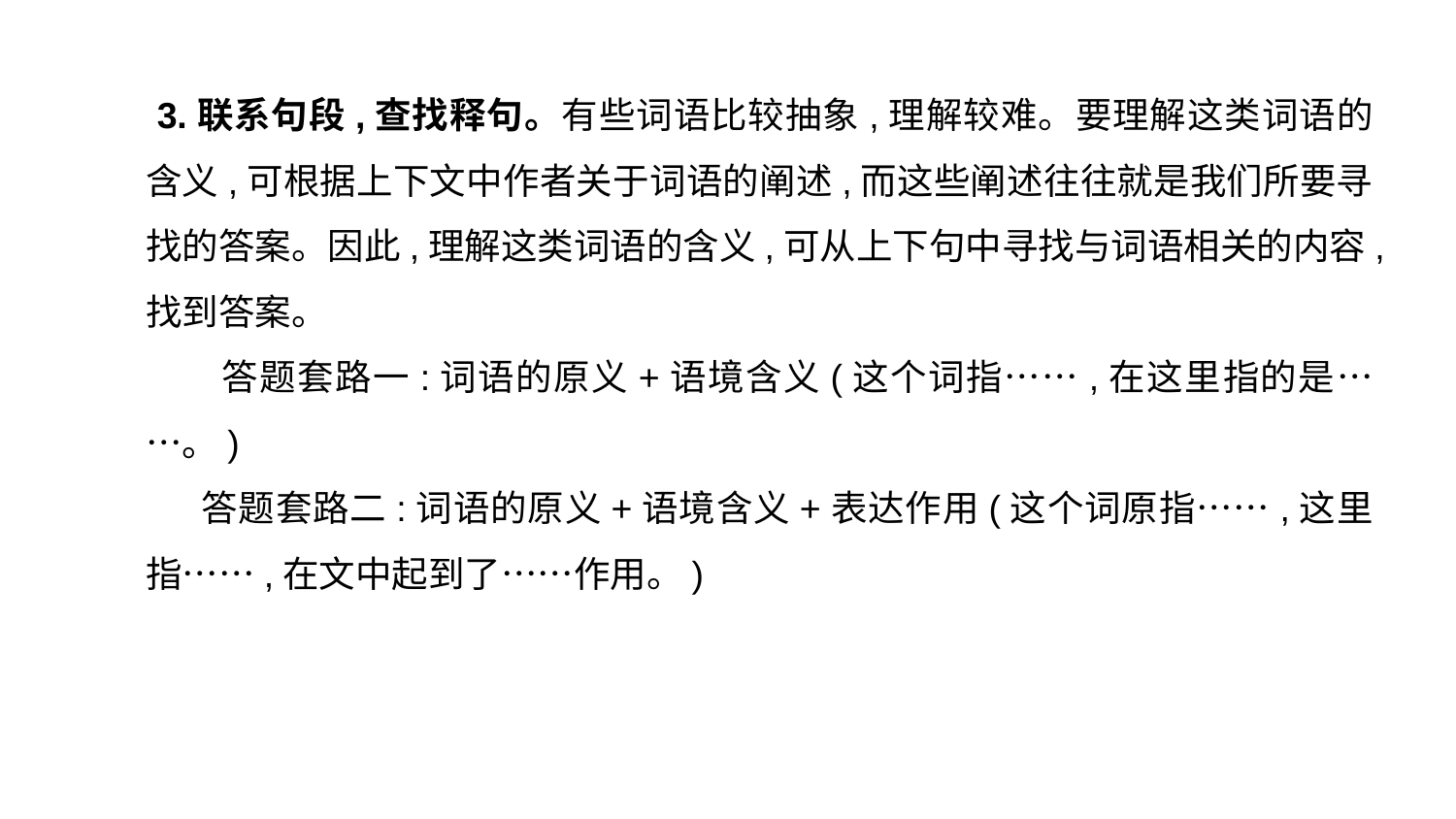

3.联系句段,查找释句。有些词语比较抽象,理解较难。要理解这类词语的含义,可根据上下文中作者关于词语的阐述,而这些阐述往往就是我们所要寻找的答案。因此,理解这类词语的含义,可从上下句中寻找与词语相关的内容,找到答案。
　　答题套路一:词语的原义+语境含义(这个词指……,在这里指的是……。)
　  答题套路二:词语的原义+语境含义+表达作用(这个词原指……,这里指……,在文中起到了……作用。)